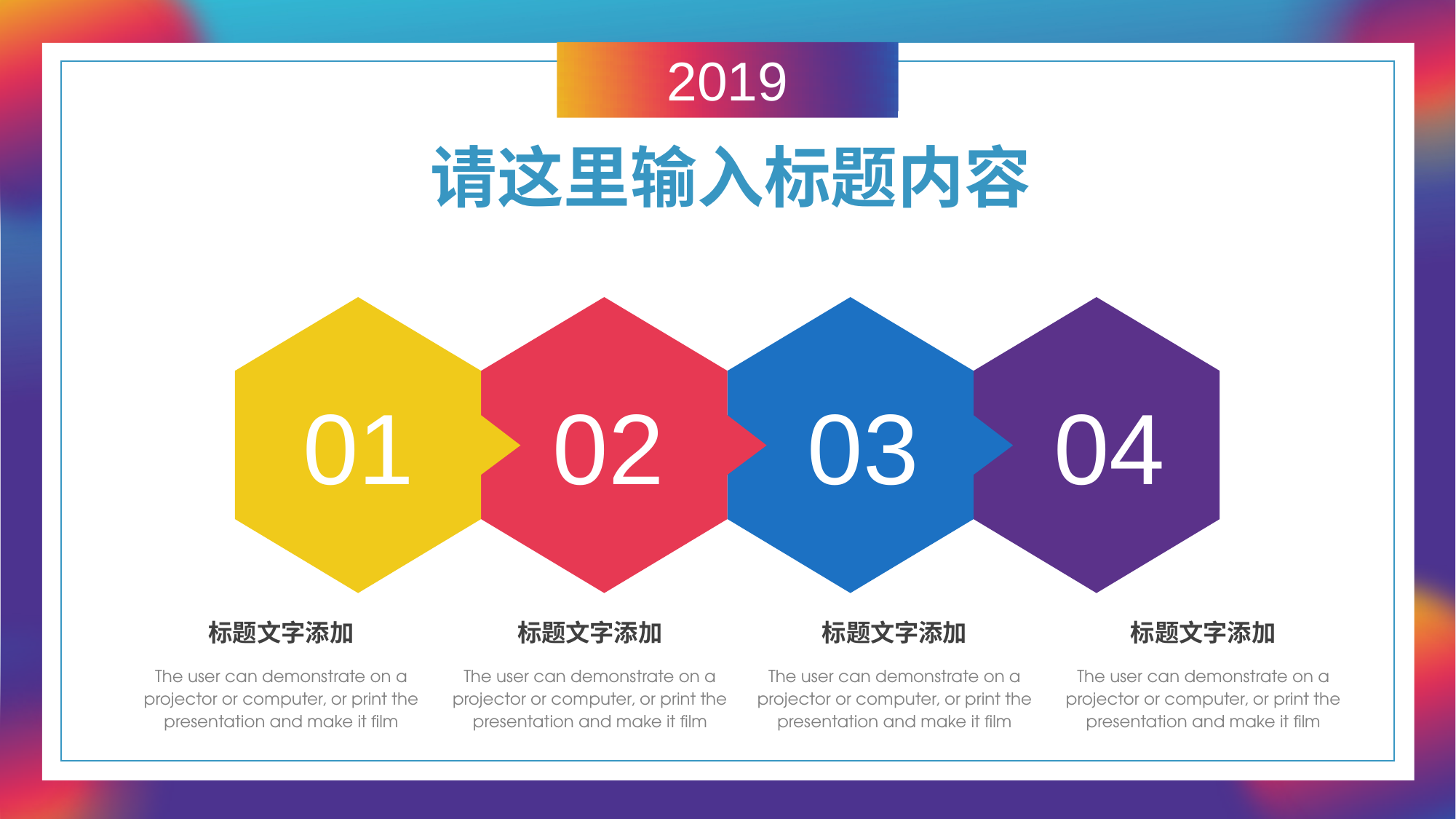

请这里输入标题内容

04
03
02
01
标题文字添加
The user can demonstrate on a projector or computer, or print the presentation and make it film
标题文字添加
The user can demonstrate on a projector or computer, or print the presentation and make it film
标题文字添加
The user can demonstrate on a projector or computer, or print the presentation and make it film
标题文字添加
The user can demonstrate on a projector or computer, or print the presentation and make it film